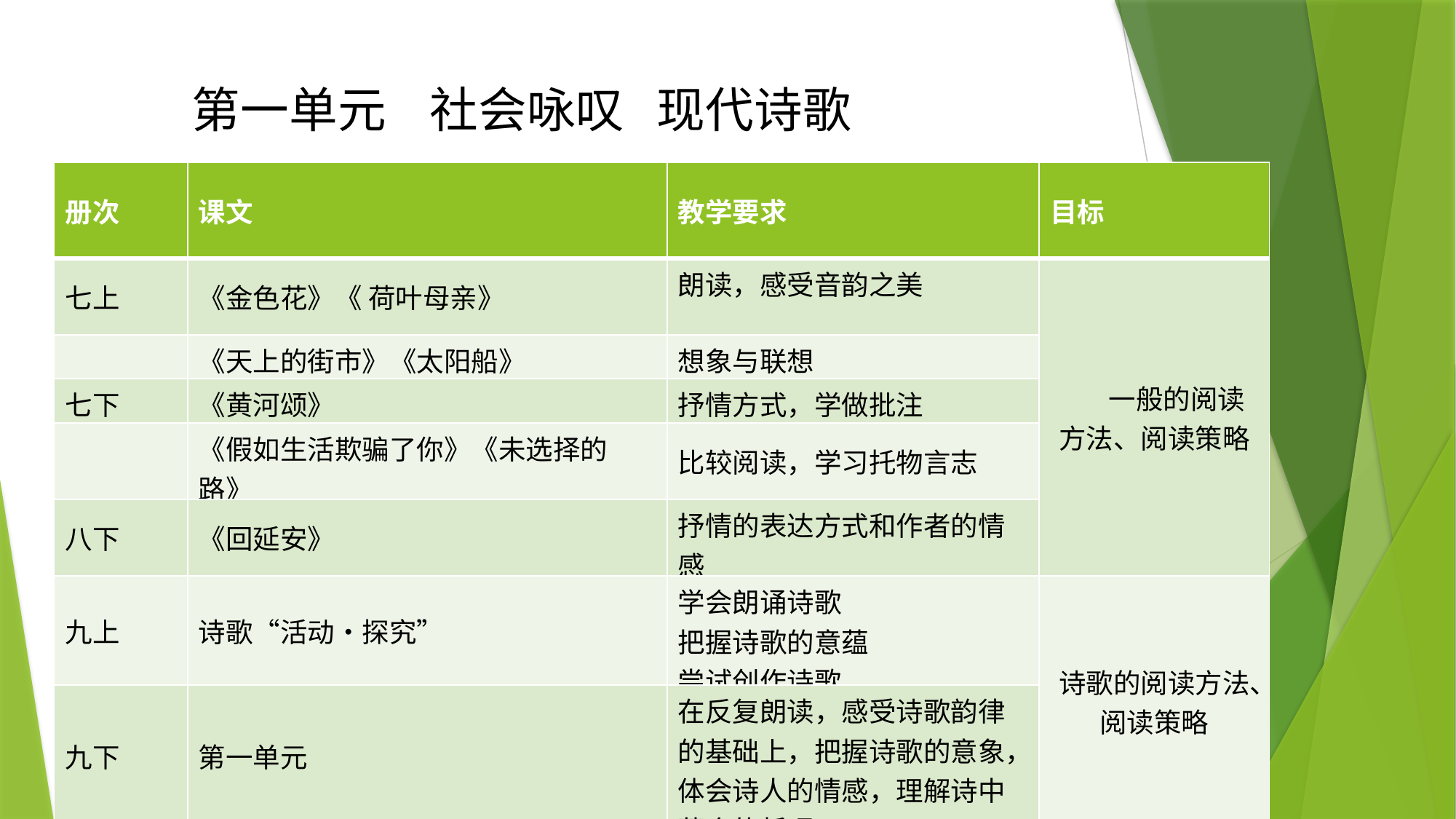

第一单元    社会咏叹   现代诗歌
| 册次 | 课文 | 教学要求 | 目标 |
| --- | --- | --- | --- |
| 七上 | 《金色花》《 荷叶母亲》 | 朗读，感受音韵之美 | 一般的阅读方法、阅读策略 |
|  | 《天上的街市》《太阳船》 | 想象与联想 |  |
| 七下 | 《黄河颂》 | 抒情方式，学做批注 |  |
|  | 《假如生活欺骗了你》《未选择的路》 | 比较阅读，学习托物言志 |  |
| 八下 | 《回延安》 | 抒情的表达方式和作者的情感 |  |
| 九上 | 诗歌“活动•探究” | 学会朗诵诗歌 把握诗歌的意蕴 尝试创作诗歌 | 诗歌的阅读方法、阅读策略 |
| 九下 | 第一单元 | 在反复朗读，感受诗歌韵律的基础上，把握诗歌的意象，体会诗人的情感，理解诗中蕴含的哲理 |  |